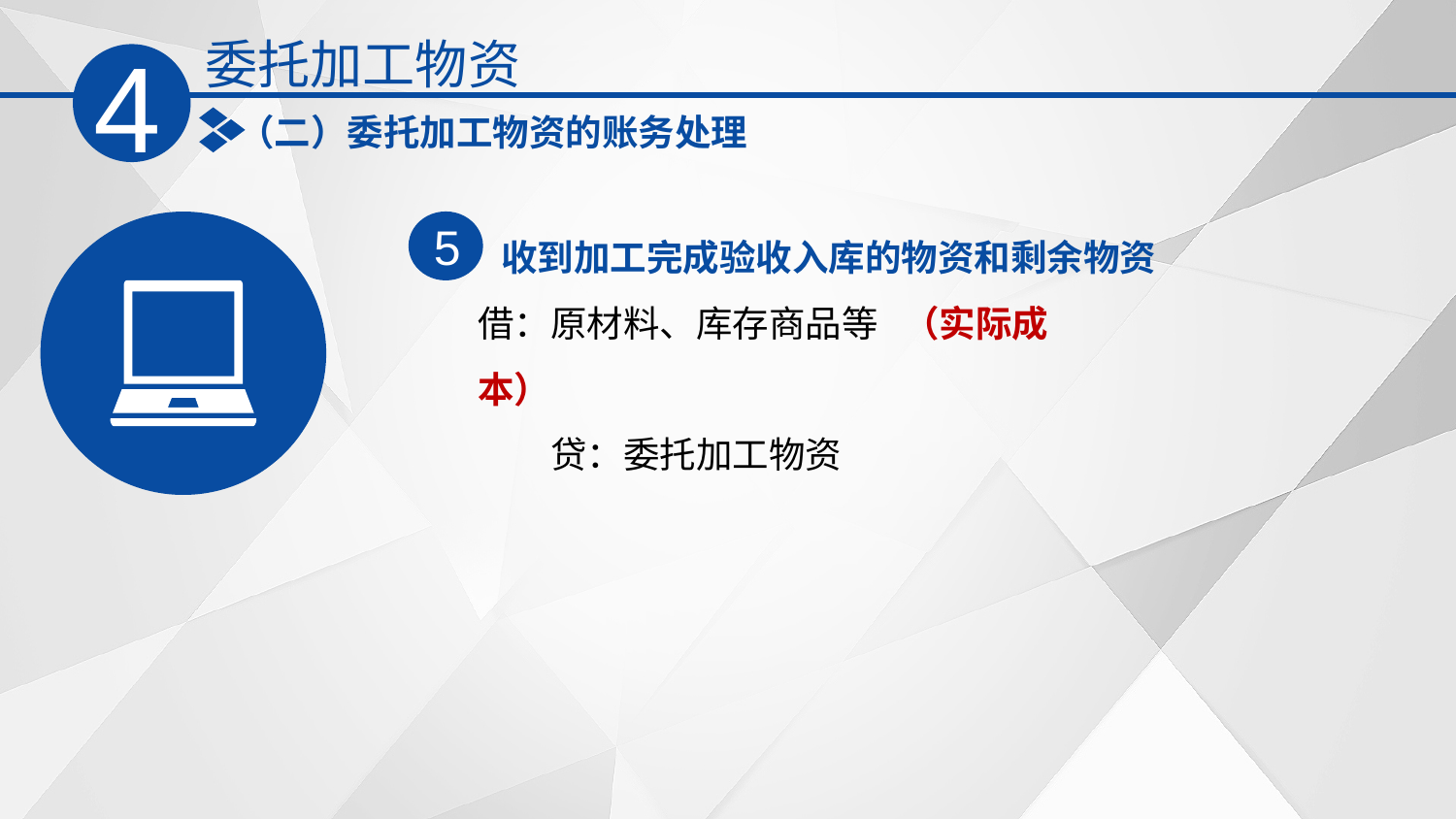

委托加工物资
4

（二）委托加工物资的账务处理

收到加工完成验收入库的物资和剩余物资
5

借：原材料、库存商品等   （实际成本）
　　贷：委托加工物资